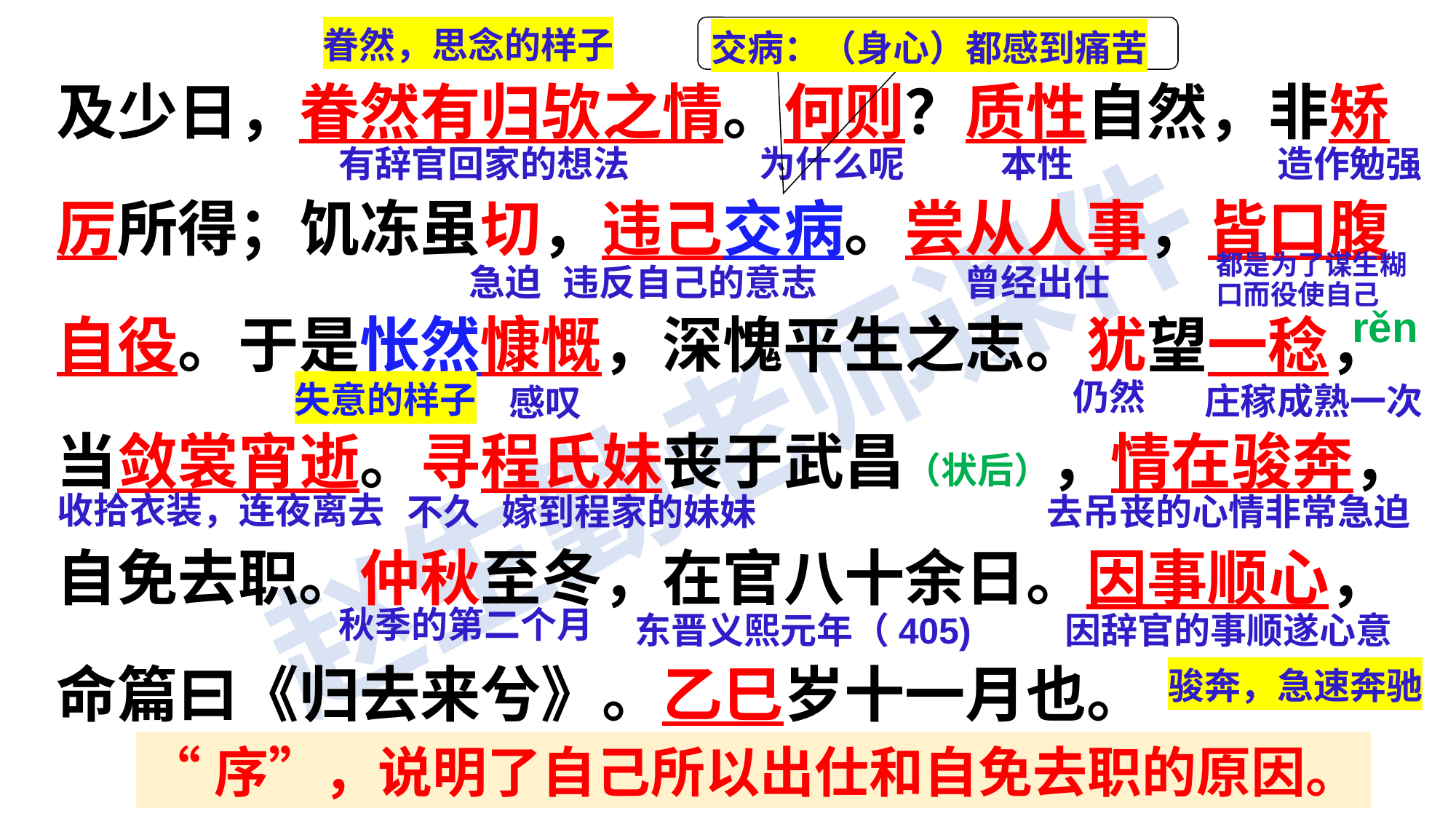

交病：（身心）都感到痛苦
及少日，眷然有归欤之情。何则？质性自然，非矫厉所得；饥冻虽切，违己交病。尝从人事，皆口腹自役。于是怅然慷慨，深愧平生之志。犹望一稔，当敛裳宵逝。寻程氏妹丧于武昌（状后），情在骏奔，自免去职。仲秋至冬，在官八十余日。因事顺心，命篇曰《归去来兮》。乙巳岁十一月也。
眷然，思念的样子
有辞官回家的想法
为什么呢
本性
造作勉强
都是为了谋生糊口而役使自己
急迫
违反自己的意志
曾经出仕
rěn
仍然
失意的样子
庄稼成熟一次
感叹
收拾衣装，连夜离去
去吊丧的心情非常急迫
嫁到程家的妹妹
不久
秋季的第二个月
东晋义熙元年（405)
因辞官的事顺遂心意
骏奔，急速奔驰
“序”，说明了自己所以出仕和自免去职的原因。